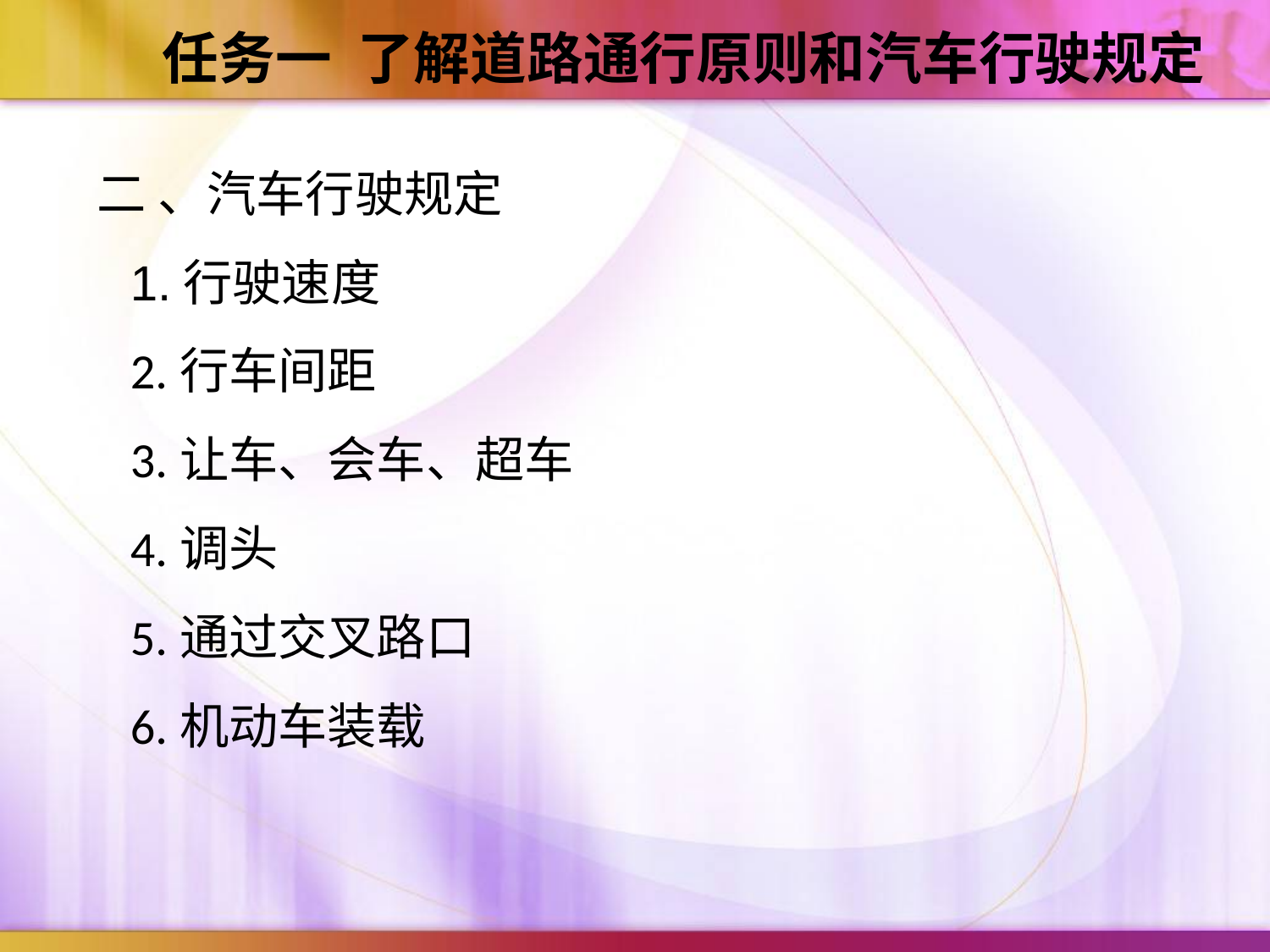

任务一  了解道路通行原则和汽车行驶规定
二 、汽车行驶规定
1.行驶速度
2.行车间距
3.让车、会车、超车
4.调头
5.通过交叉路口
6.机动车装载